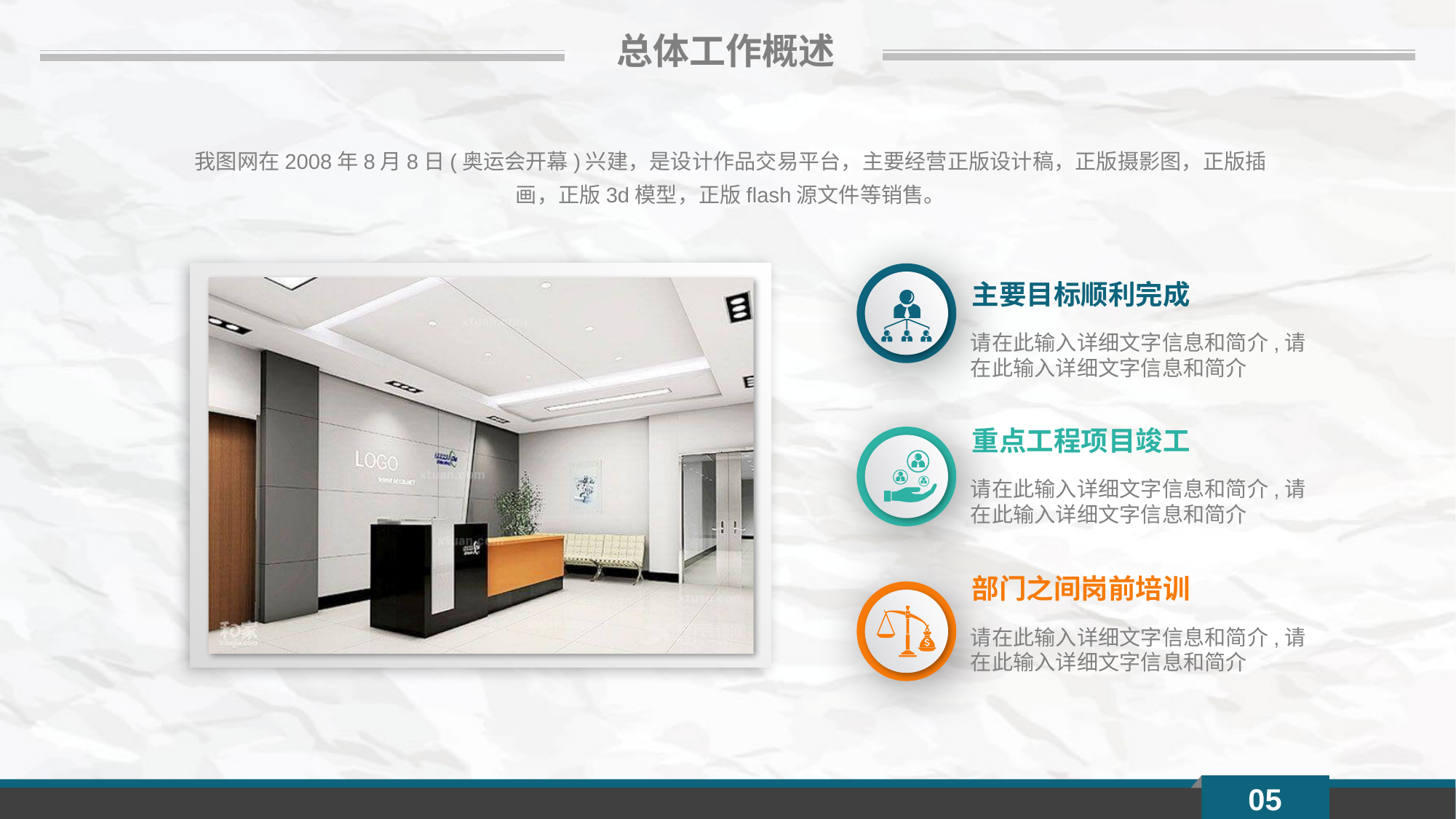

总体工作概述
我图网在2008年8月8日(奥运会开幕)兴建，是设计作品交易平台，主要经营正版设计稿，正版摄影图，正版插画，正版3d模型，正版flash源文件等销售。

主要目标顺利完成
请在此输入详细文字信息和简介,请在此输入详细文字信息和简介
重点工程项目竣工
请在此输入详细文字信息和简介,请在此输入详细文字信息和简介

部门之间岗前培训
请在此输入详细文字信息和简介,请在此输入详细文字信息和简介

05